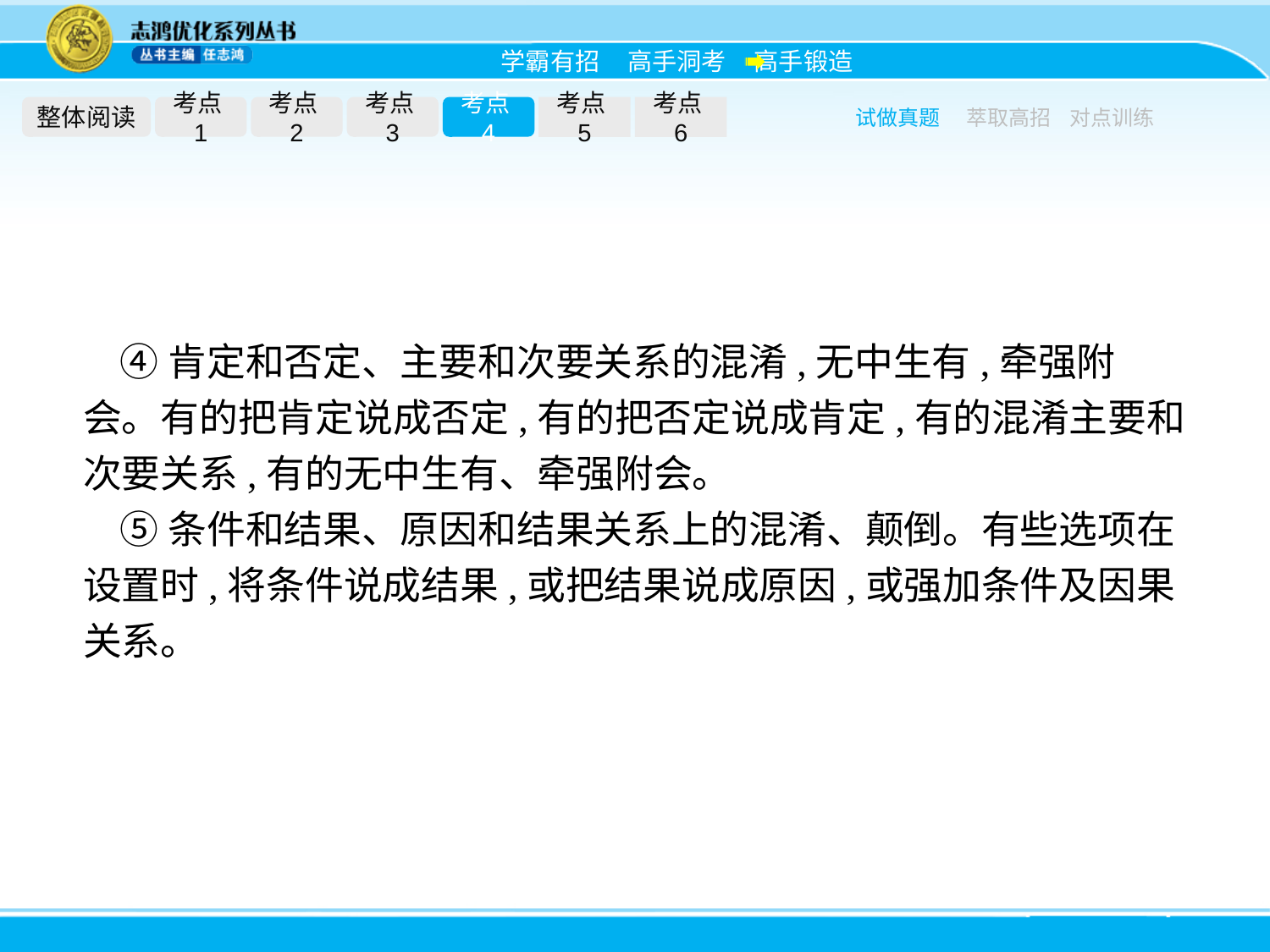

整体阅读
考点1
考点2
考点3
考点4
考点5
考点6
试做真题
萃取高招
对点训练
④肯定和否定、主要和次要关系的混淆,无中生有,牵强附会。有的把肯定说成否定,有的把否定说成肯定,有的混淆主要和次要关系,有的无中生有、牵强附会。
⑤条件和结果、原因和结果关系上的混淆、颠倒。有些选项在设置时,将条件说成结果,或把结果说成原因,或强加条件及因果关系。